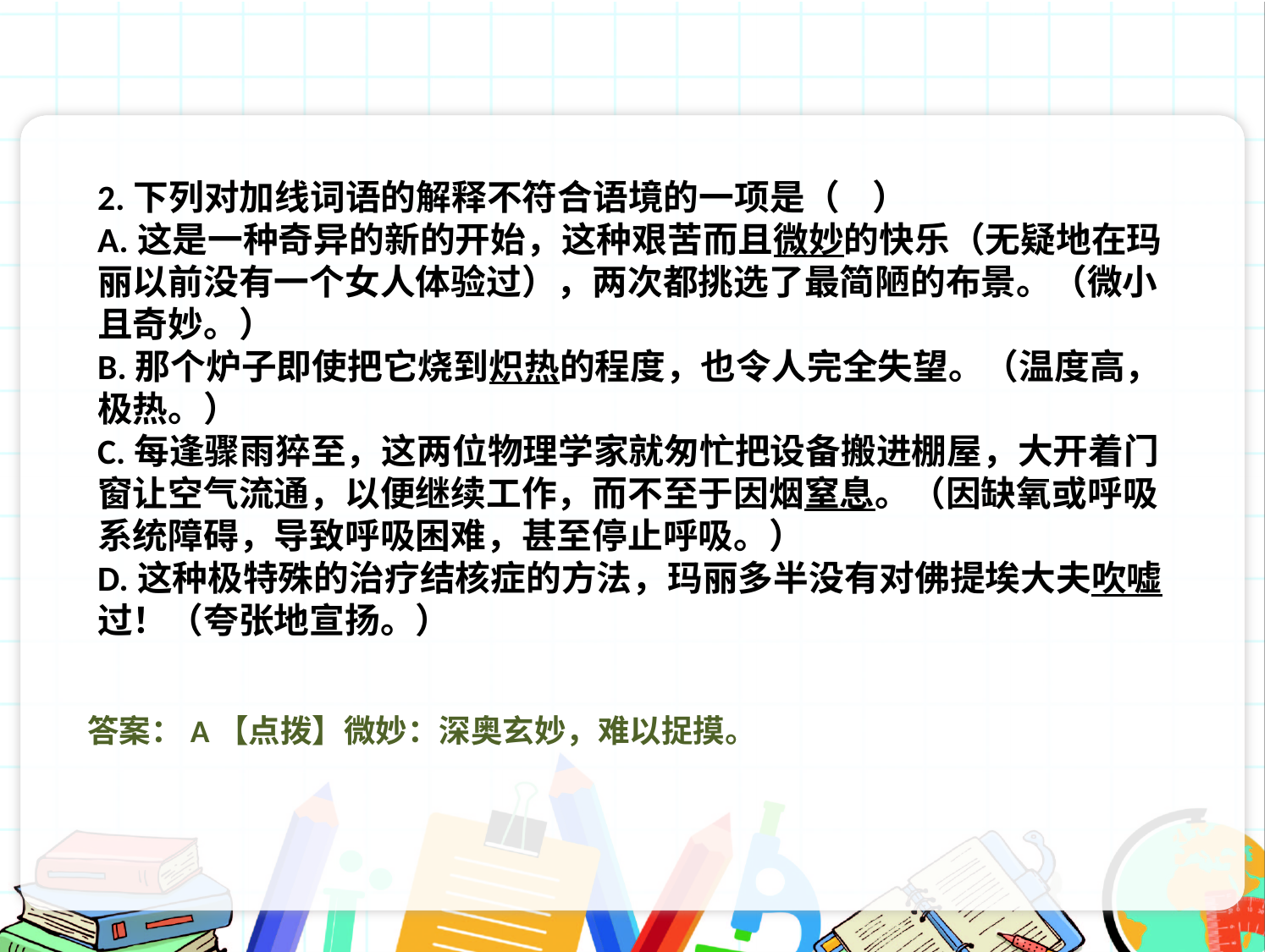

2.下列对加线词语的解释不符合语境的一项是（    ）
A.这是一种奇异的新的开始，这种艰苦而且微妙的快乐（无疑地在玛
丽以前没有一个女人体验过），两次都挑选了最简陋的布景。（微小且奇妙。）
B.那个炉子即使把它烧到炽热的程度，也令人完全失望。（温度高，极热。）
C.每逢骤雨猝至，这两位物理学家就匆忙把设备搬进棚屋，大开着门窗让空气流通，以便继续工作，而不至于因烟窒息。（因缺氧或呼吸系统障碍，导致呼吸困难，甚至停止呼吸。）
D.这种极特殊的治疗结核症的方法，玛丽多半没有对佛提埃大夫吹嘘过！（夸张地宣扬。）
答案：A【点拨】微妙：深奥玄妙，难以捉摸。